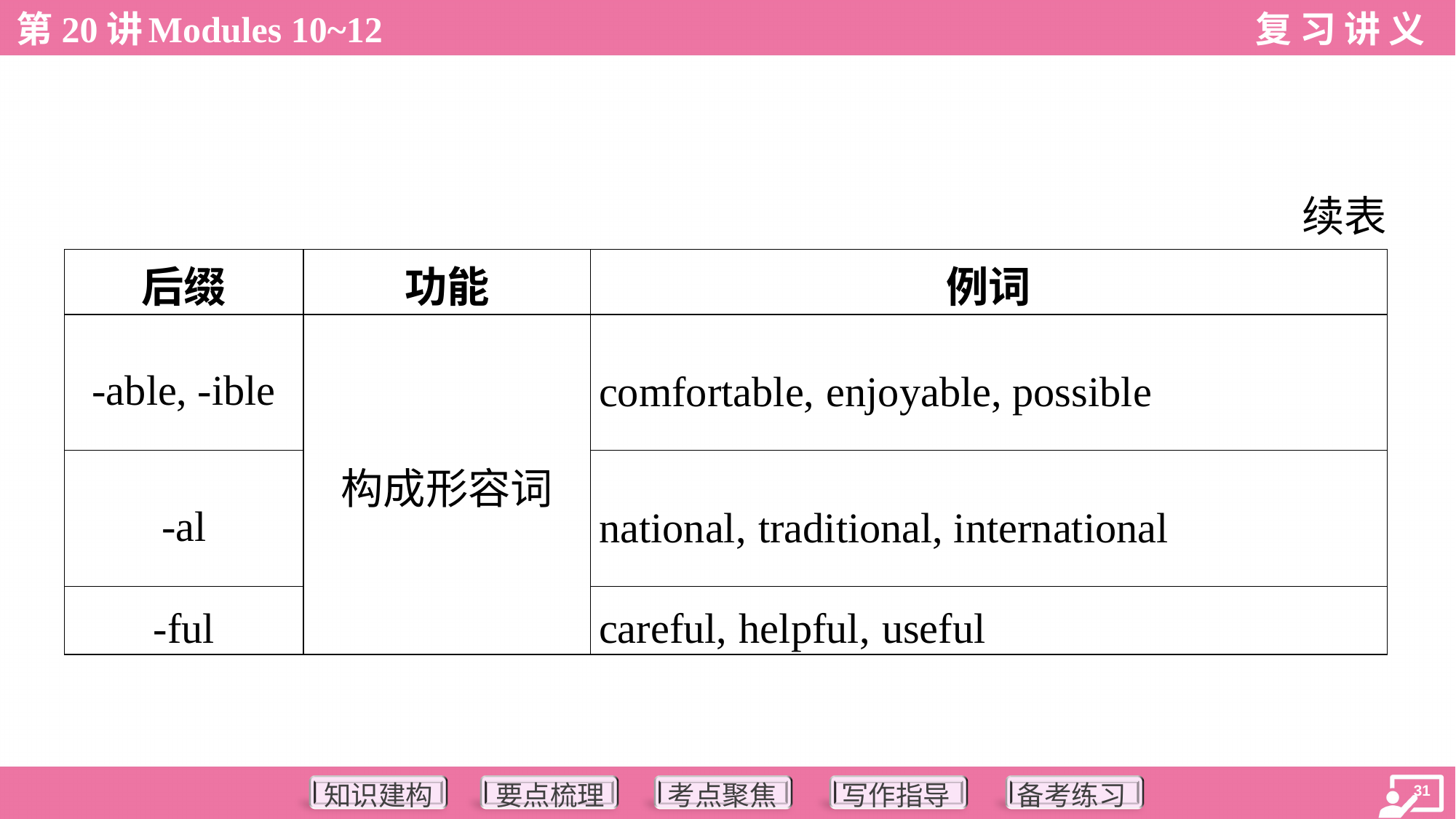

续表
| 后缀 | 功能 | 例词 |
| --- | --- | --- |
| -able, -ible | 构成形容词 | comfortable, enjoyable, possible |
| -al |  | national, traditional, international |
| -ful |  | careful, helpful, useful |